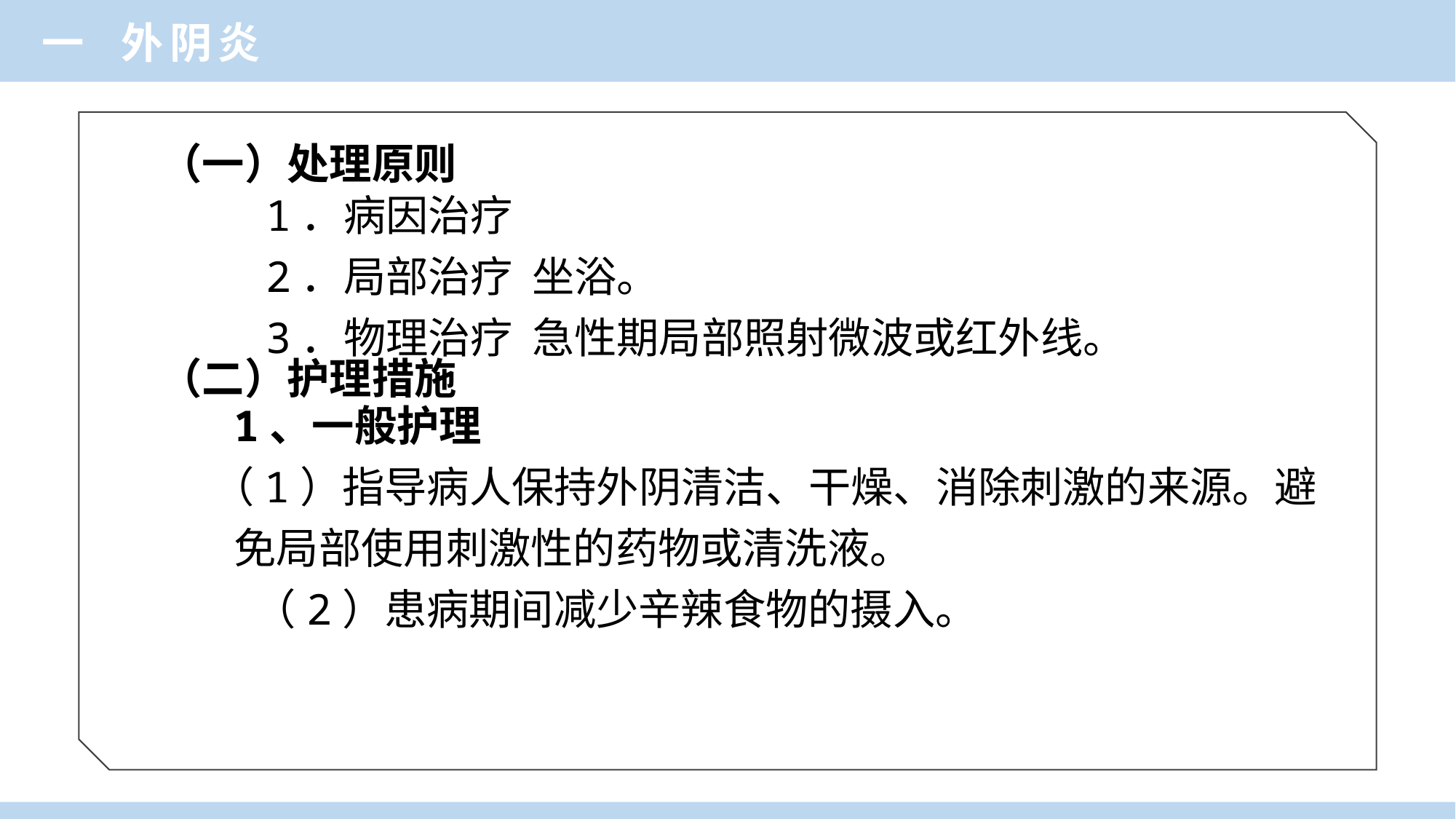

一  外阴炎

（一）处理原则
1．病因治疗
2．局部治疗  坐浴。
3．物理治疗  急性期局部照射微波或红外线。
（二）护理措施
1、一般护理
 （1）指导病人保持外阴清洁、干燥、消除刺激的来源。避
免局部使用刺激性的药物或清洗液。
 （2）患病期间减少辛辣食物的摄入。